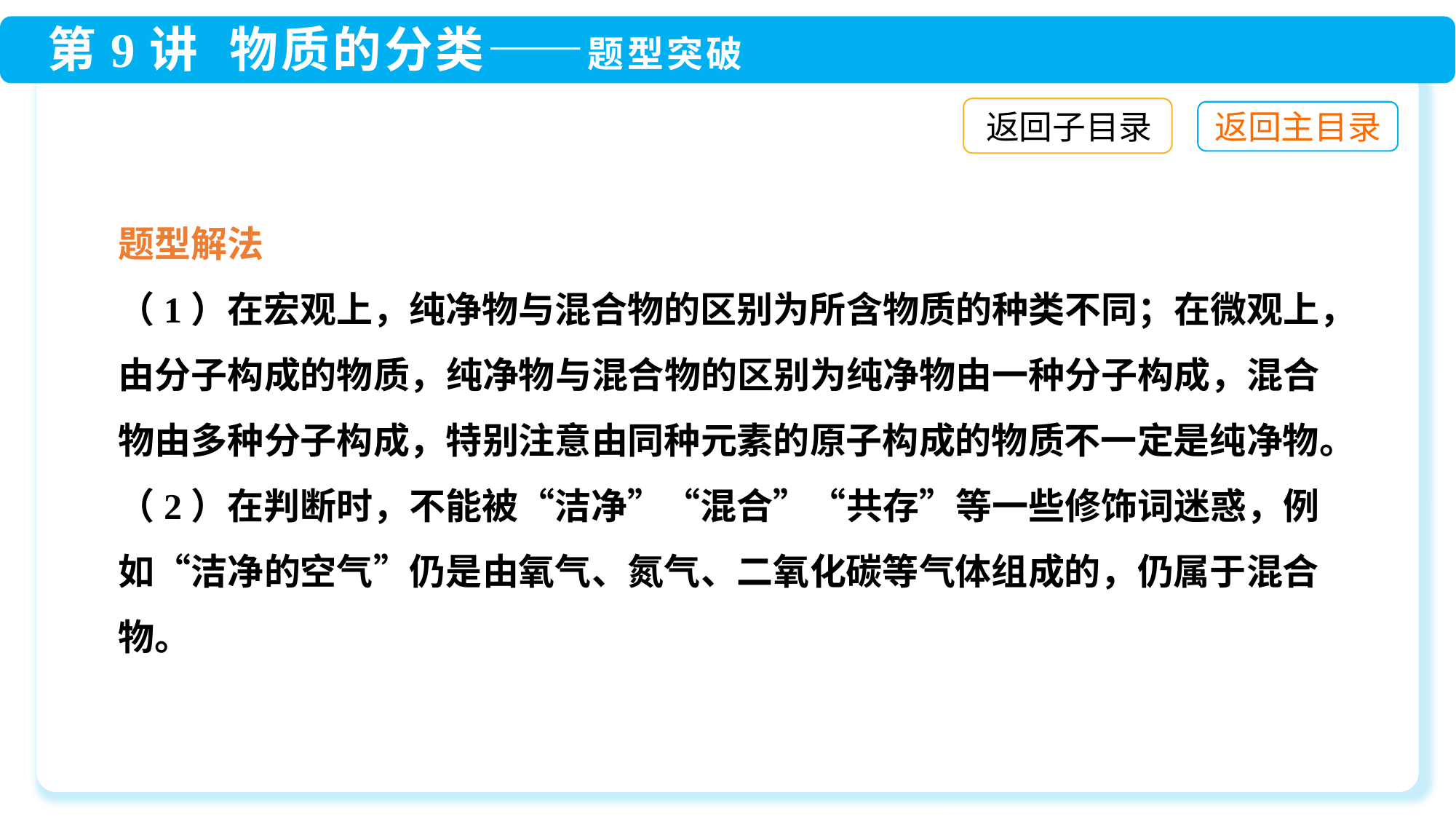

返回子目录
题型解法
（1）在宏观上，纯净物与混合物的区别为所含物质的种类不同；在微观上，由分子构成的物质，纯净物与混合物的区别为纯净物由一种分子构成，混合物由多种分子构成，特别注意由同种元素的原子构成的物质不一定是纯净物。
（2）在判断时，不能被“洁净”“混合”“共存”等一些修饰词迷惑，例如“洁净的空气”仍是由氧气、氮气、二氧化碳等气体组成的，仍属于混合物。